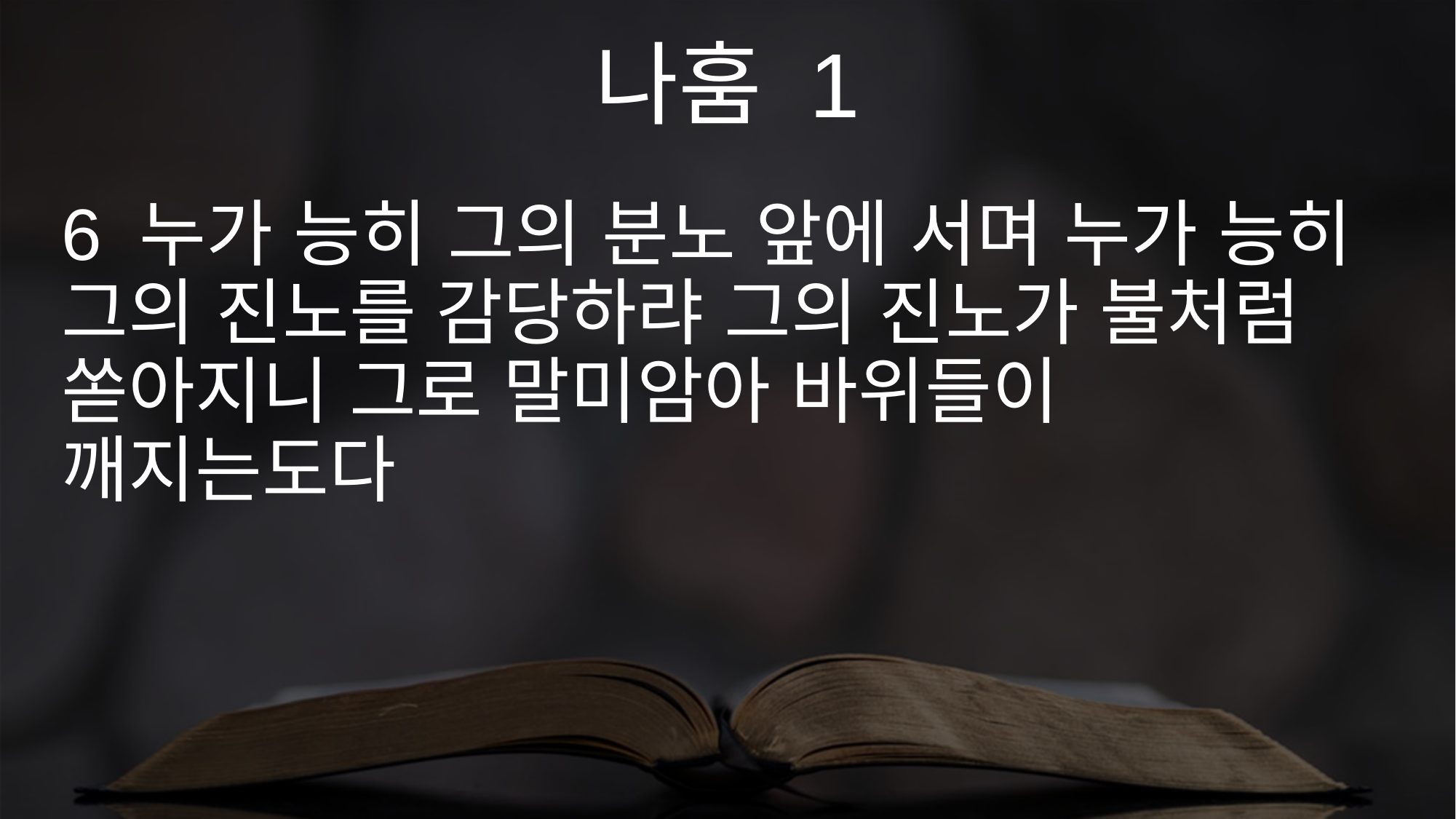

나훔 1
6 누가 능히 그의 분노 앞에 서며 누가 능히 그의 진노를 감당하랴 그의 진노가 불처럼 쏟아지니 그로 말미암아 바위들이 깨지는도다